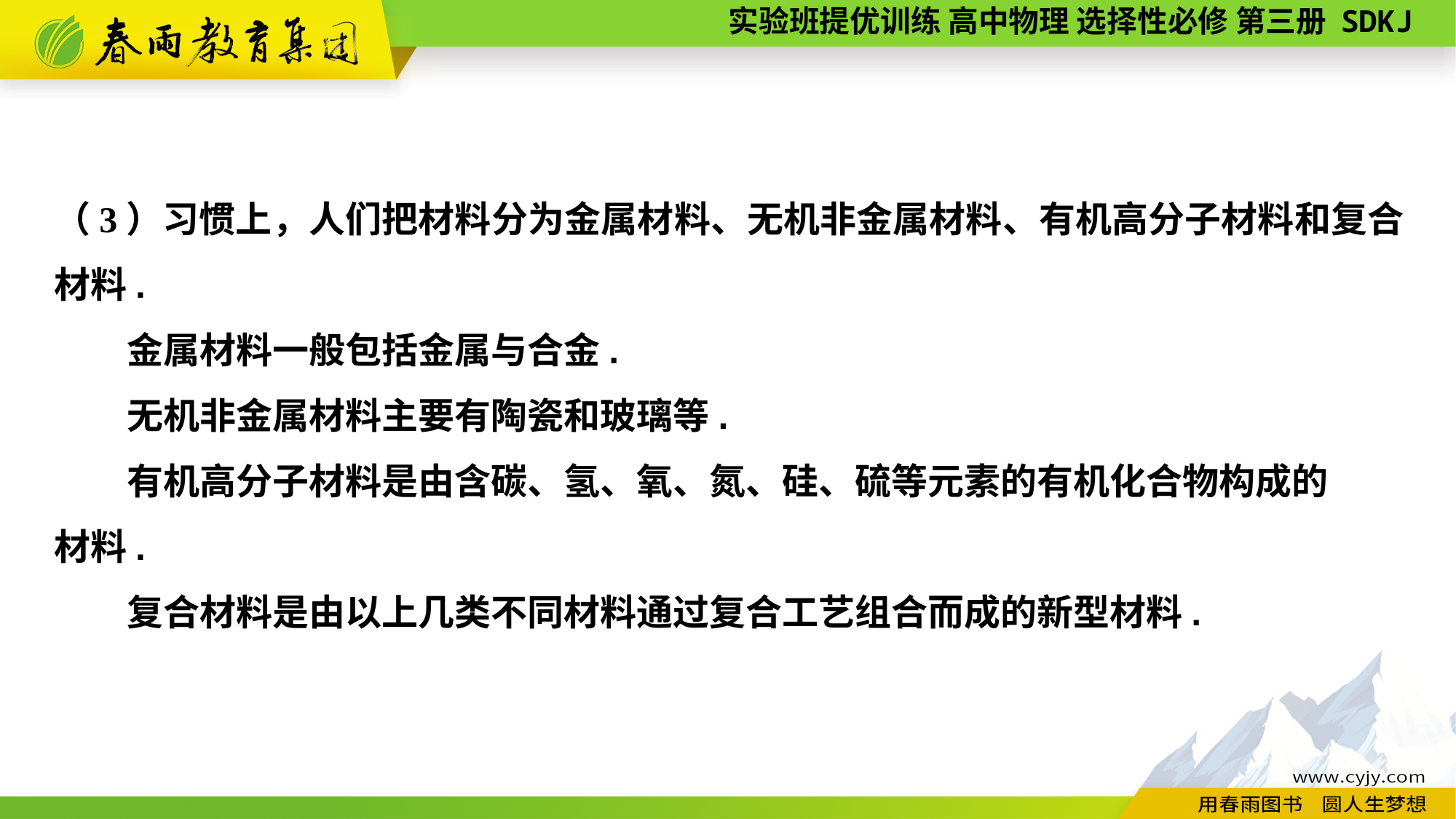

（3）习惯上，人们把材料分为金属材料、无机非金属材料、有机高分子材料和复合材料.
　　金属材料一般包括金属与合金.
无机非金属材料主要有陶瓷和玻璃等.
有机高分子材料是由含碳、氢、氧、氮、硅、硫等元素的有机化合物构成的
材料.
复合材料是由以上几类不同材料通过复合工艺组合而成的新型材料.